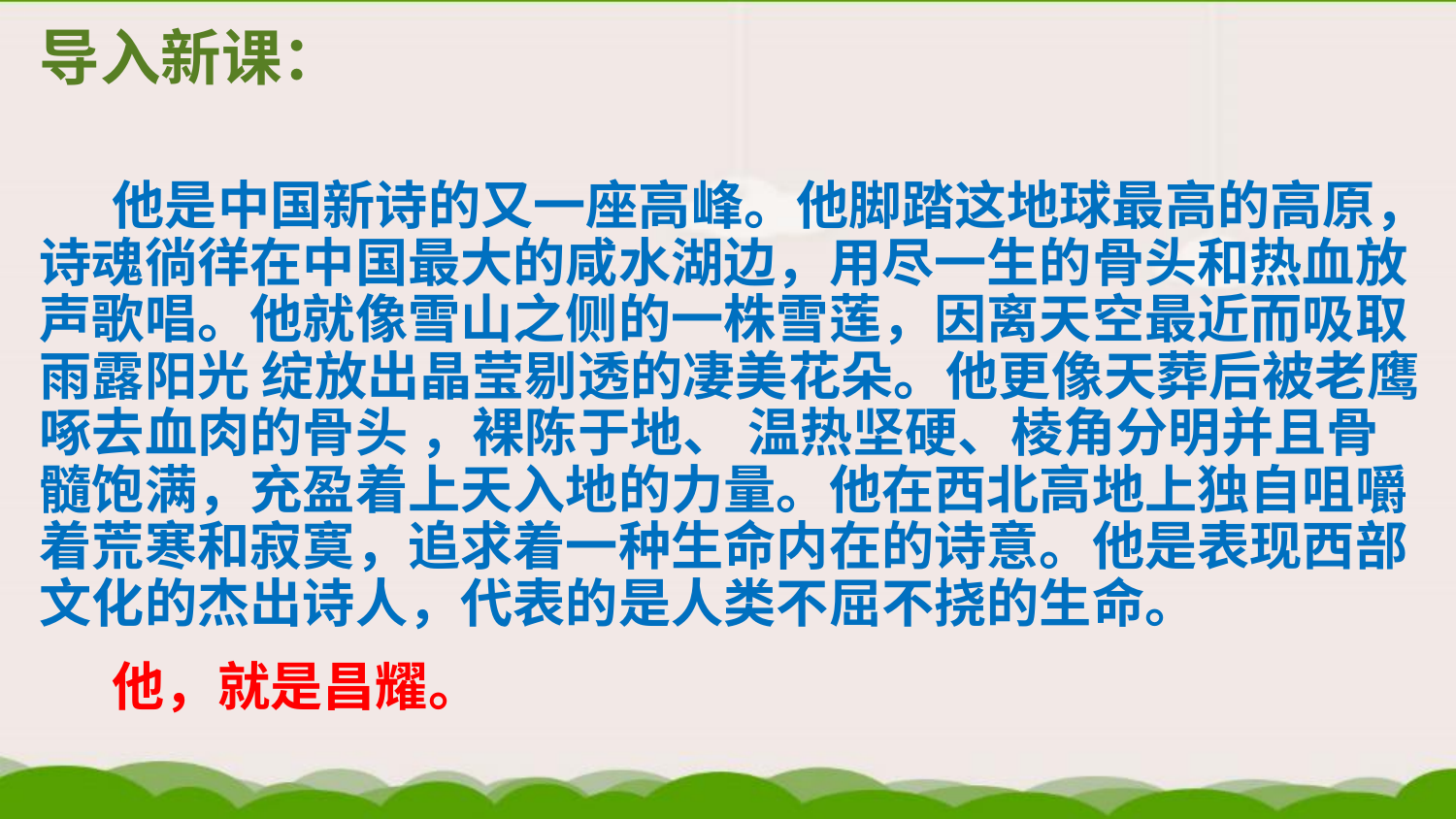

# 导入新课：

他是中国新诗的又一座高峰。他脚踏这地球最高的高原，诗魂徜徉在中国最大的咸水湖边，用尽一生的骨头和热血放声歌唱。他就像雪山之侧的一株雪莲，因离天空最近而吸取雨露阳光 绽放出晶莹剔透的凄美花朵。他更像天葬后被老鹰啄去血肉的骨头 ，裸陈于地、 温热坚硬、棱角分明并且骨髓饱满，充盈着上天入地的力量。他在西北高地上独自咀嚼着荒寒和寂寞，追求着一种生命内在的诗意。他是表现西部文化的杰出诗人，代表的是人类不屈不挠的生命。
他，就是昌耀。